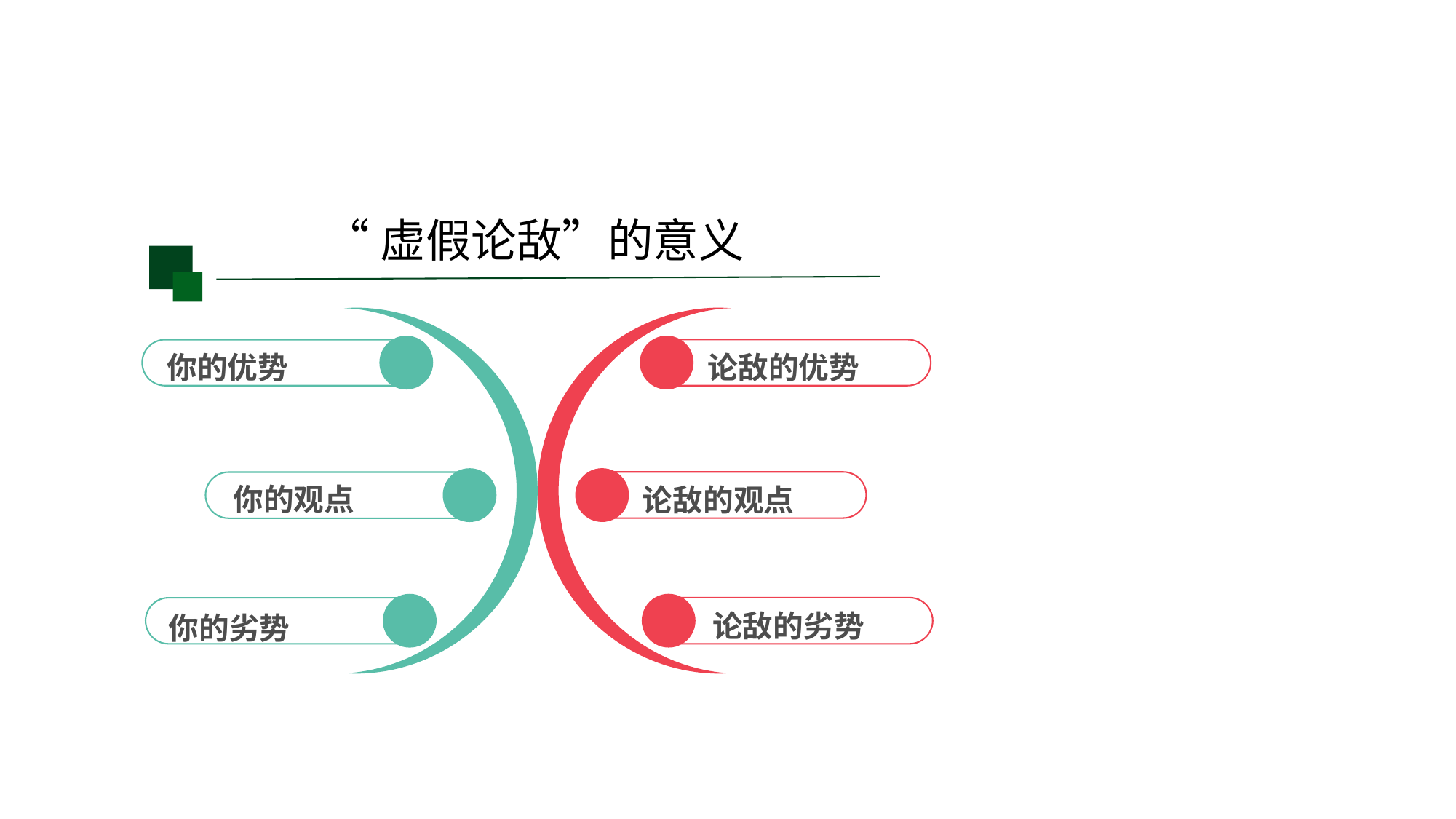

“虚假论敌”的意义

论敌的优势
你的优势

你的观点
论敌的观点

论敌的劣势
你的劣势